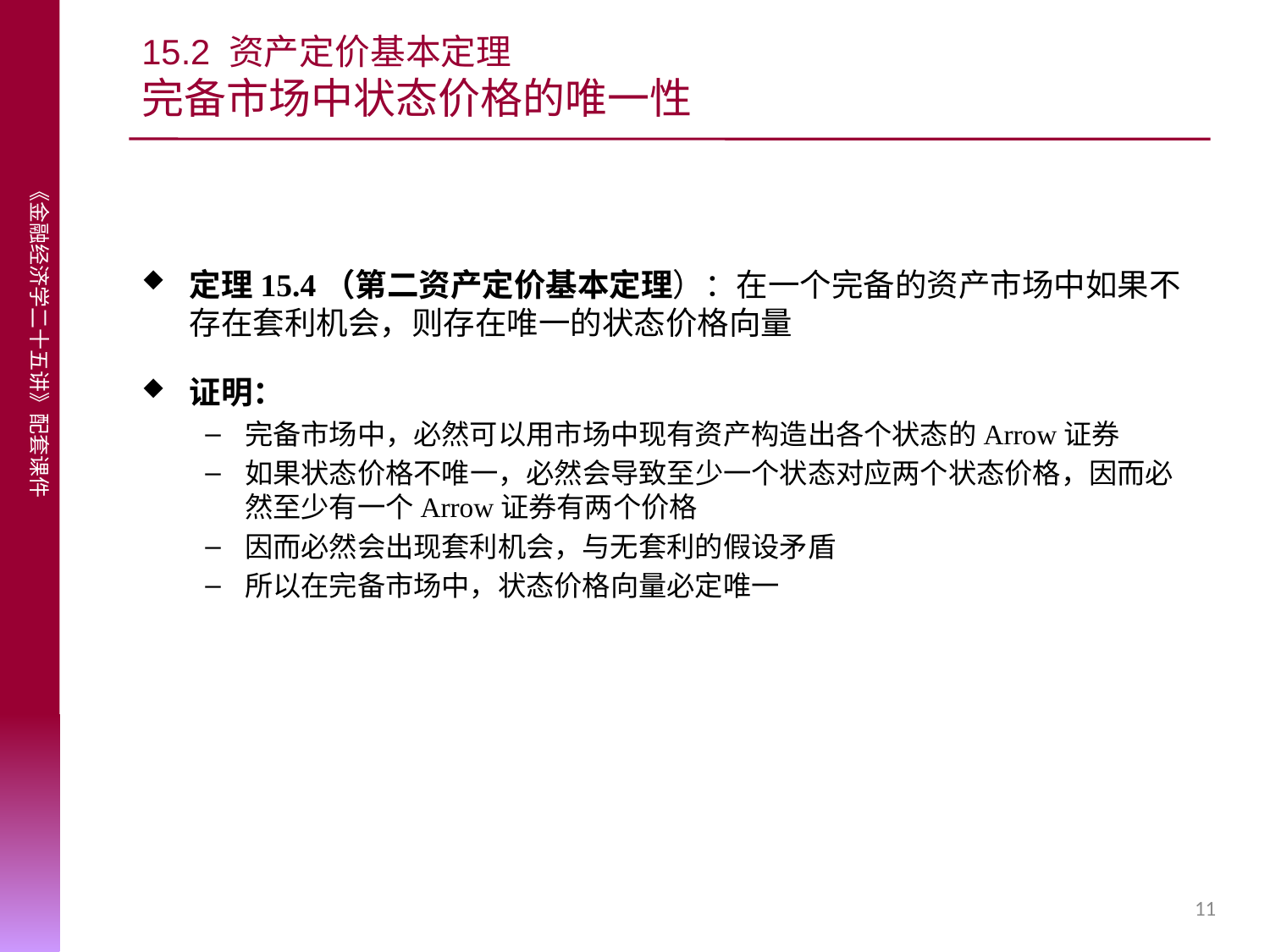

# 15.2 资产定价基本定理 完备市场中状态价格的唯一性

定理15.4（第二资产定价基本定理）：在一个完备的资产市场中如果不存在套利机会，则存在唯一的状态价格向量
证明：
完备市场中，必然可以用市场中现有资产构造出各个状态的Arrow证券
如果状态价格不唯一，必然会导致至少一个状态对应两个状态价格，因而必然至少有一个Arrow证券有两个价格
因而必然会出现套利机会，与无套利的假设矛盾
所以在完备市场中，状态价格向量必定唯一
11